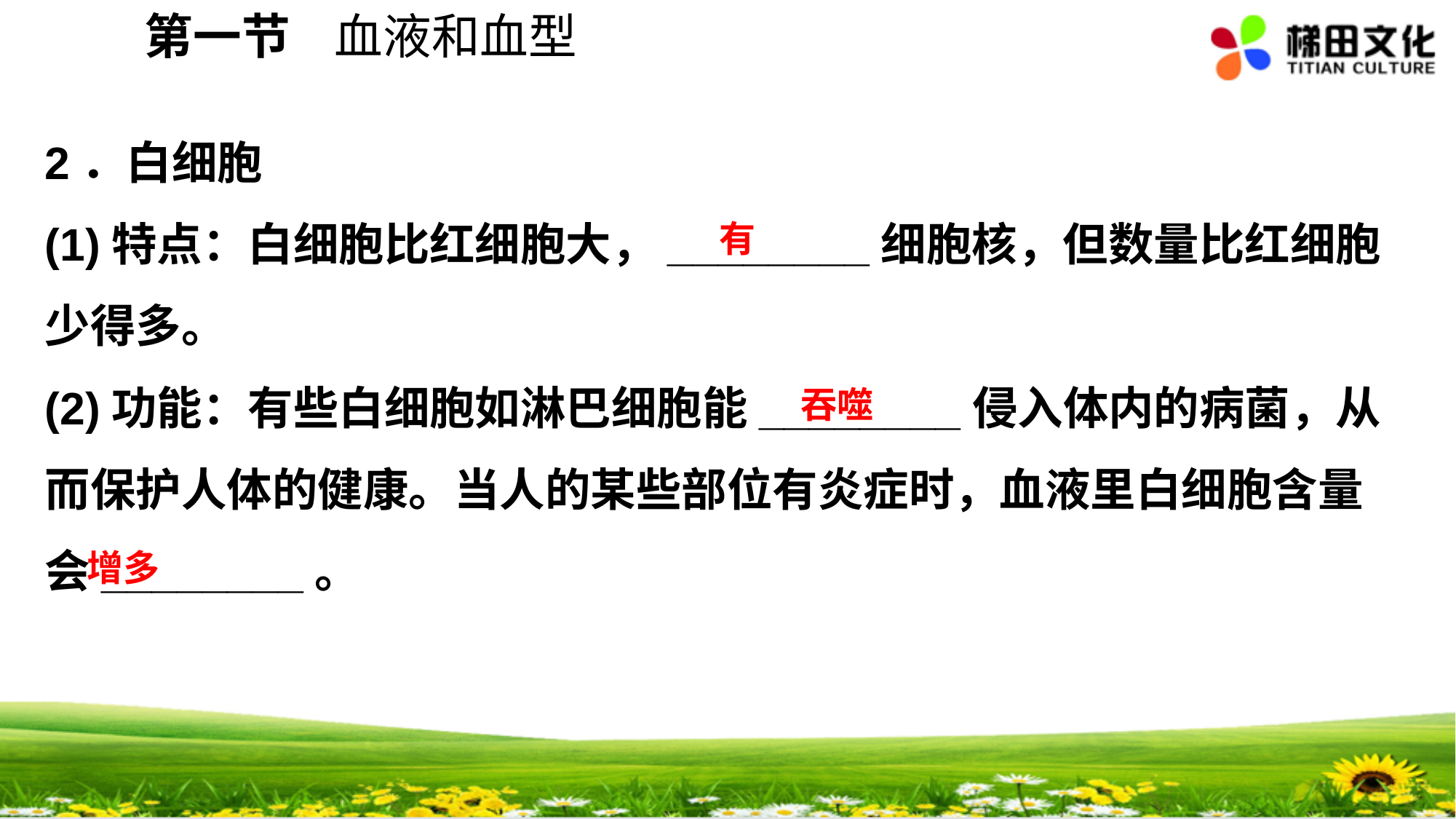

第一节    血液和血型
2．白细胞
(1)特点：白细胞比红细胞大，________细胞核，但数量比红细胞少得多。
(2)功能：有些白细胞如淋巴细胞能________侵入体内的病菌，从而保护人体的健康。当人的某些部位有炎症时，血液里白细胞含量会________。
有
吞噬
增多